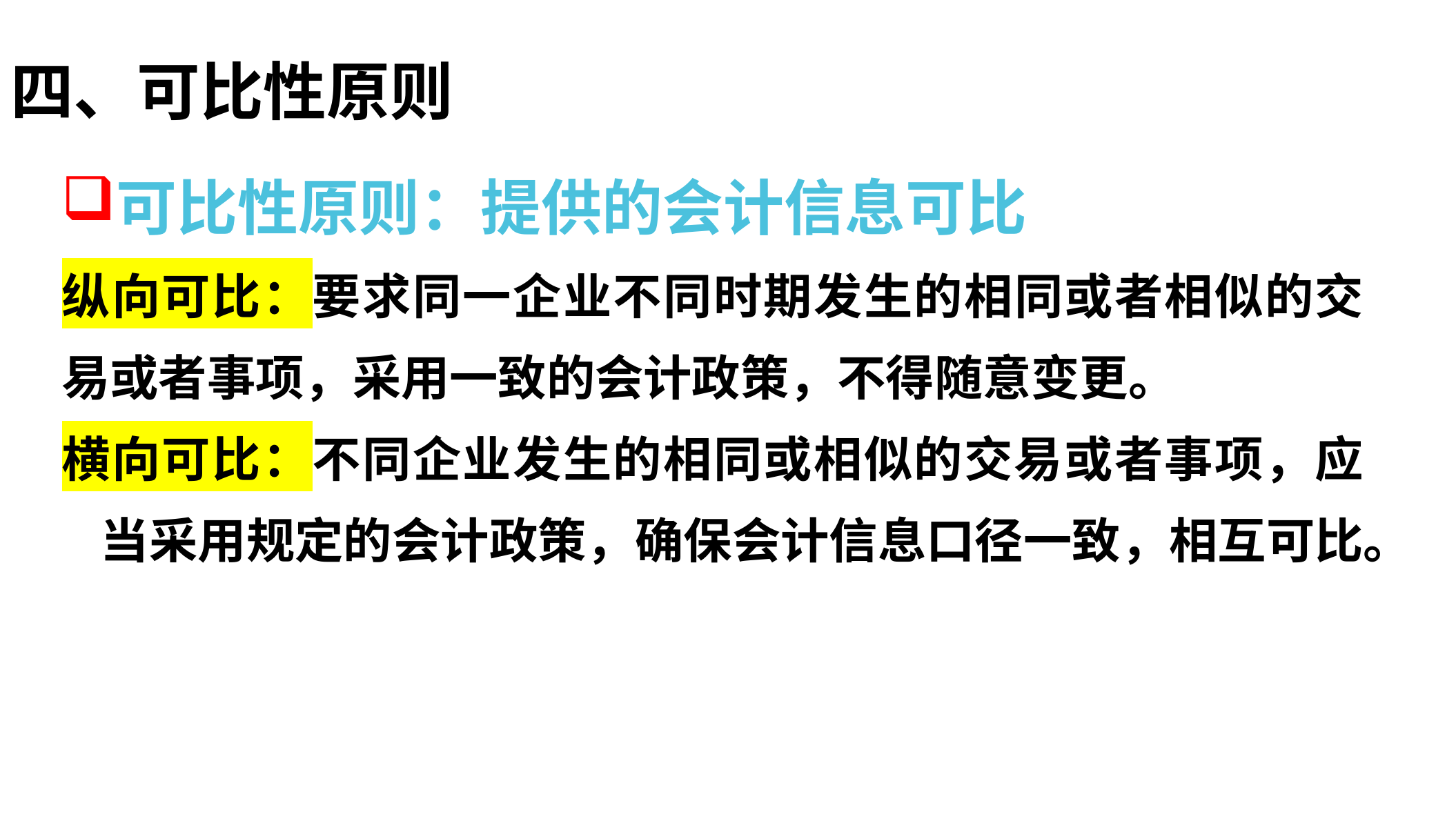

四、可比性原则
可比性原则：提供的会计信息可比
纵向可比：要求同一企业不同时期发生的相同或者相似的交易或者事项，采用一致的会计政策，不得随意变更。
横向可比：不同企业发生的相同或相似的交易或者事项，应当采用规定的会计政策，确保会计信息口径一致，相互可比。
55